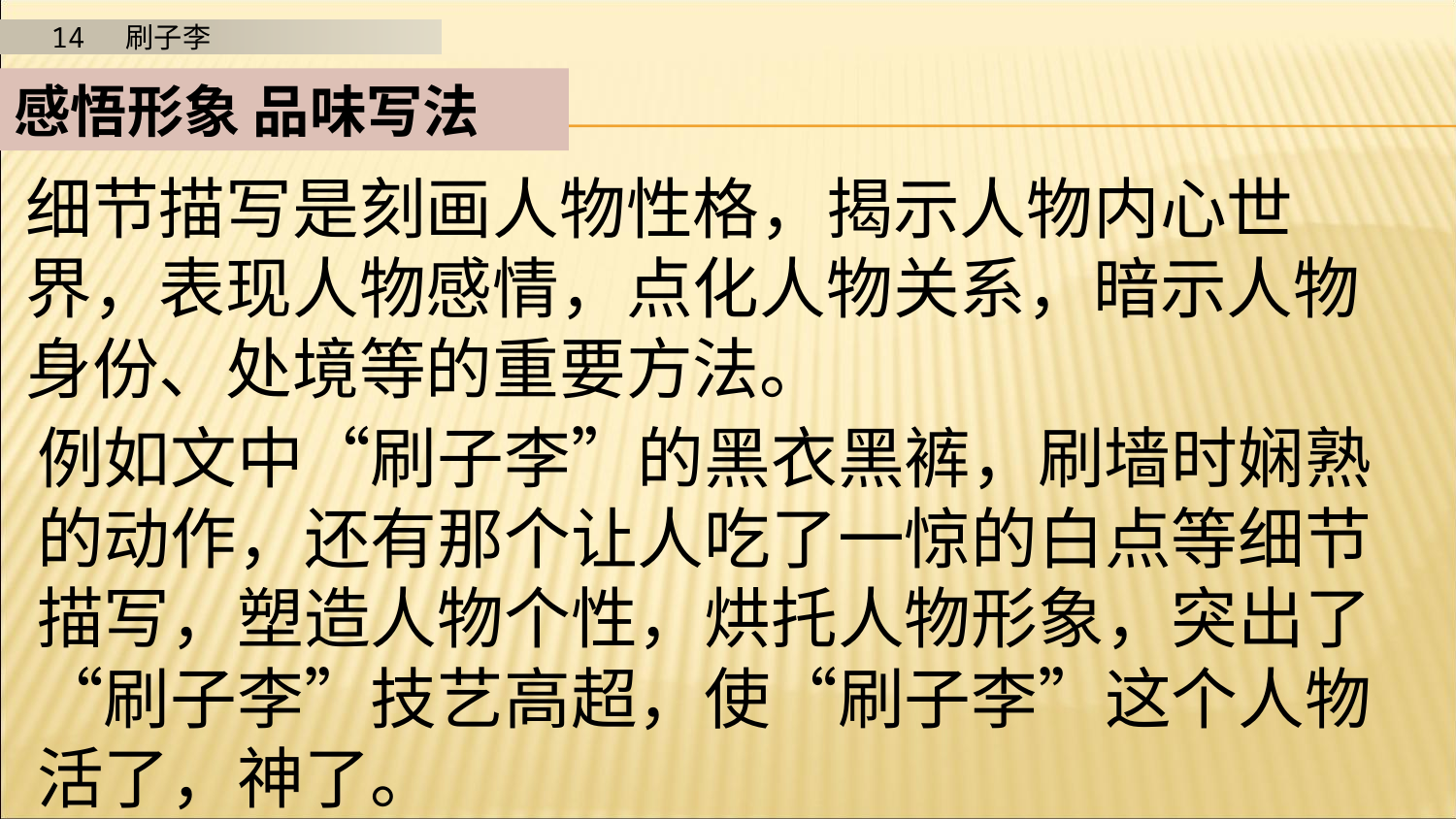

感悟形象 品味写法
细节描写是刻画人物性格，揭示人物内心世界，表现人物感情，点化人物关系，暗示人物身份、处境等的重要方法。
例如文中“刷子李”的黑衣黑裤，刷墙时娴熟的动作，还有那个让人吃了一惊的白点等细节描写，塑造人物个性，烘托人物形象，突出了“刷子李”技艺高超，使“刷子李”这个人物活了，神了。